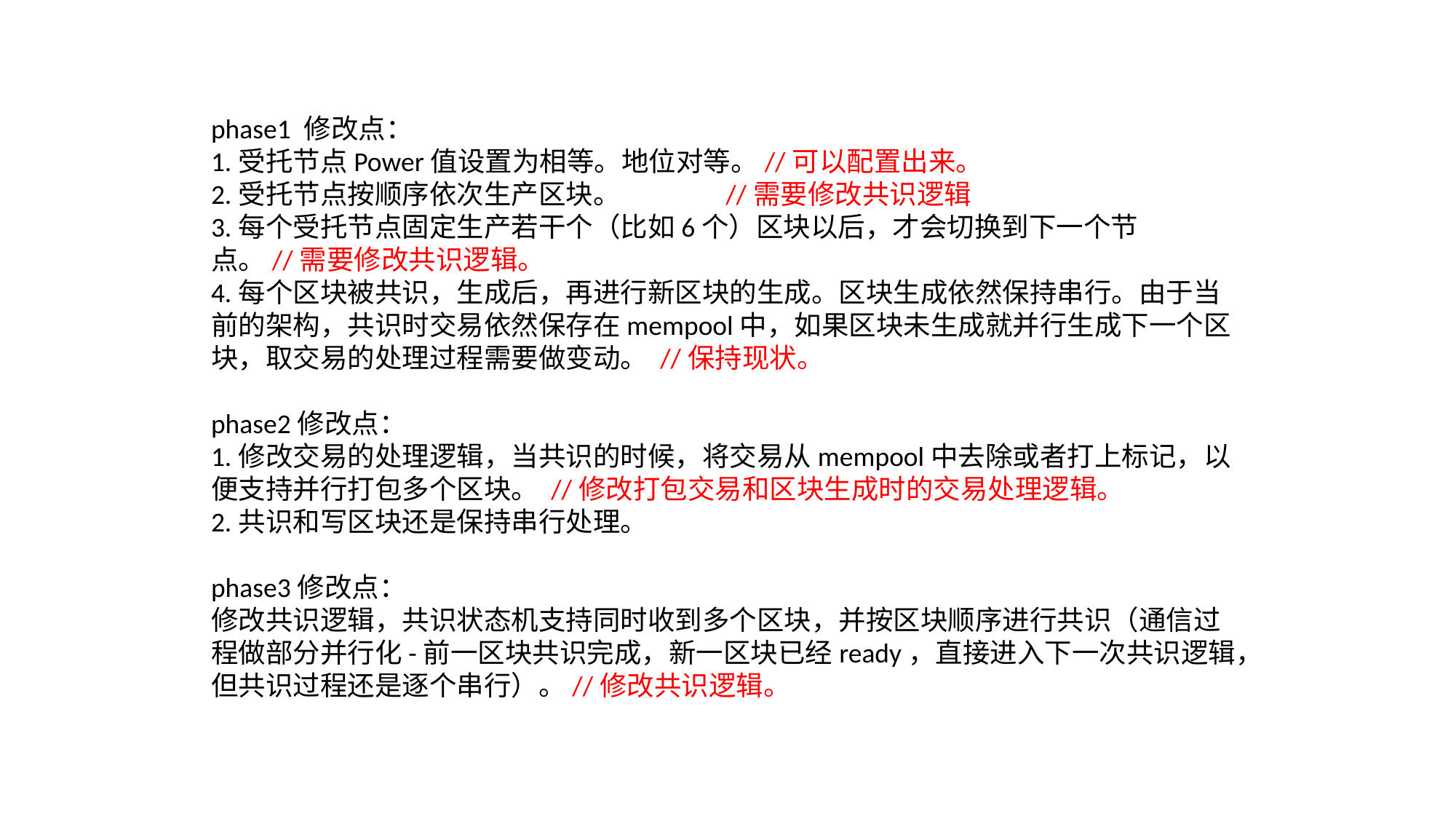

phase1 修改点：
1.受托节点Power值设置为相等。地位对等。//可以配置出来。
2.受托节点按顺序依次生产区块。                //需要修改共识逻辑
3.每个受托节点固定生产若干个（比如6个）区块以后，才会切换到下一个节点。//需要修改共识逻辑。
4.每个区块被共识，生成后，再进行新区块的生成。区块生成依然保持串行。由于当前的架构，共识时交易依然保存在mempool中，如果区块未生成就并行生成下一个区块，取交易的处理过程需要做变动。 //保持现状。

phase2修改点：
1.修改交易的处理逻辑，当共识的时候，将交易从mempool中去除或者打上标记，以便支持并行打包多个区块。 //修改打包交易和区块生成时的交易处理逻辑。
2.共识和写区块还是保持串行处理。

phase3修改点：
修改共识逻辑，共识状态机支持同时收到多个区块，并按区块顺序进行共识（通信过程做部分并行化-前一区块共识完成，新一区块已经ready，直接进入下一次共识逻辑，但共识过程还是逐个串行）。//修改共识逻辑。